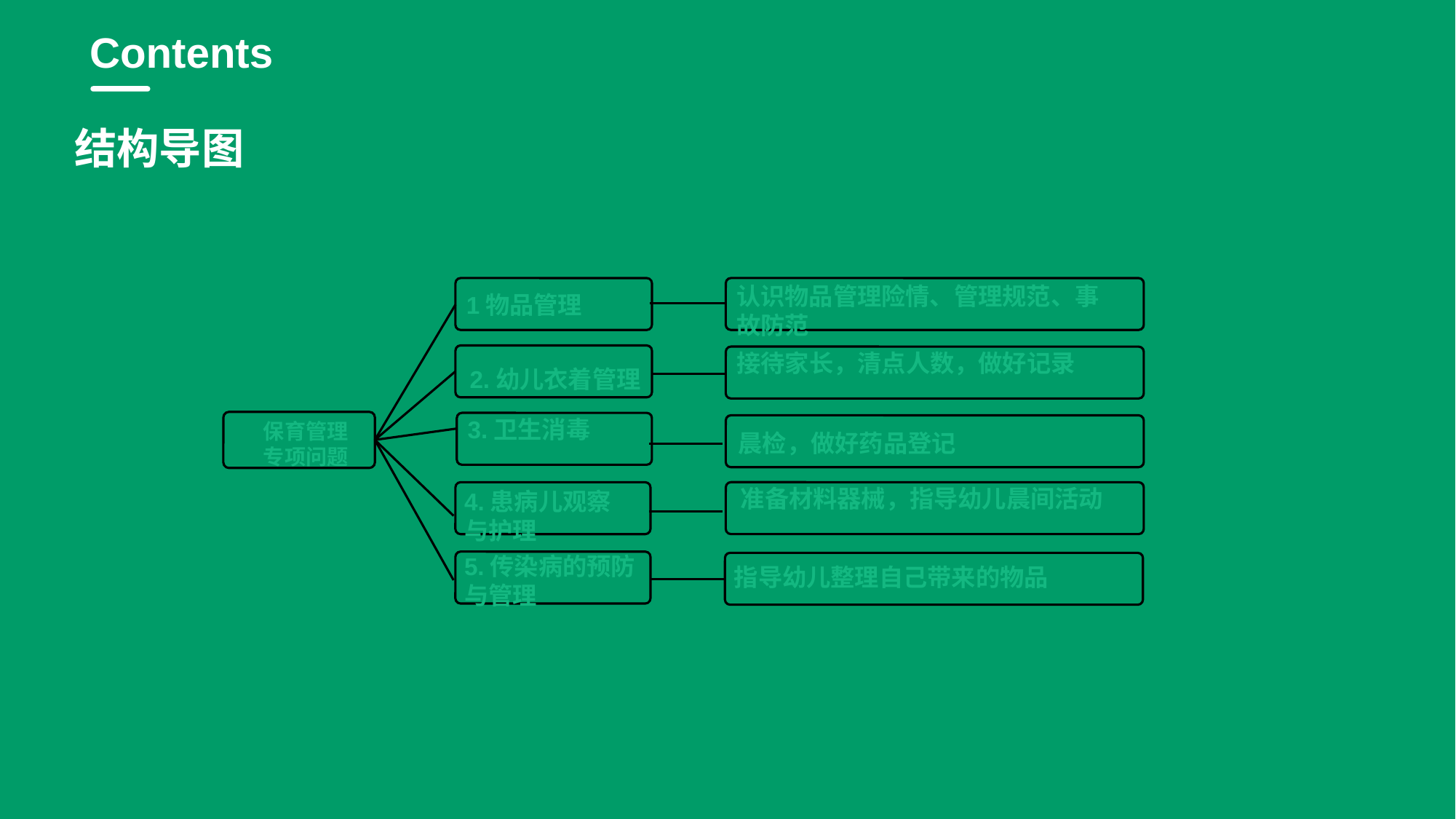

行业PPT模板http://www.1ppt.com/hangye/

Contents

结构导图
认识物品管理险情、管理规范、事故防范

1物品管理
接待家长，清点人数，做好记录

2.幼儿衣着管理
3.卫生消毒

保育管理专项问题

晨检，做好药品登记
准备材料器械，指导幼儿晨间活动
4.患病儿观察
与护理

5.传染病的预防与管理

指导幼儿整理自己带来的物品